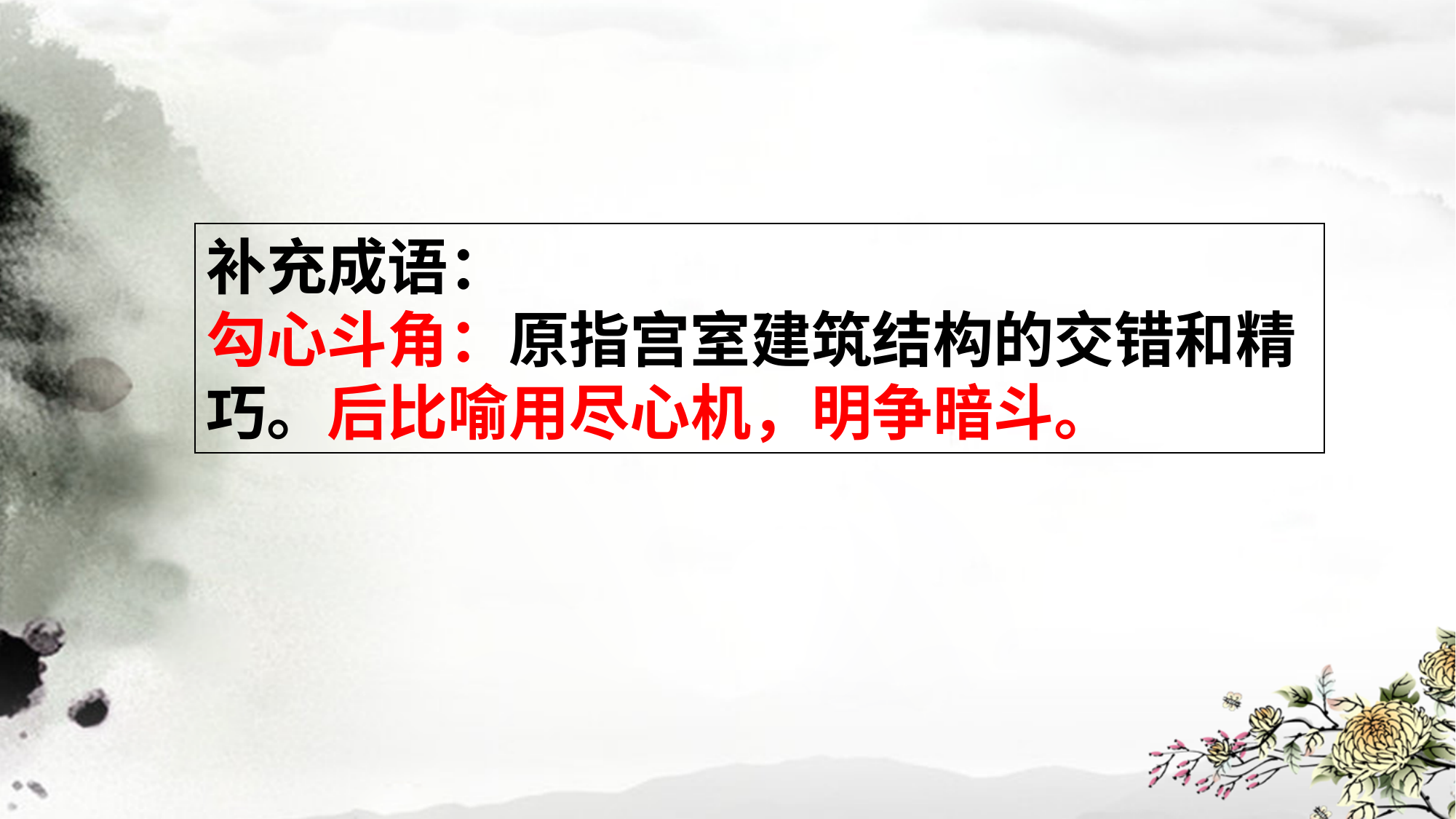

补充成语：
勾心斗角：原指宫室建筑结构的交错和精巧。后比喻用尽心机，明争暗斗。